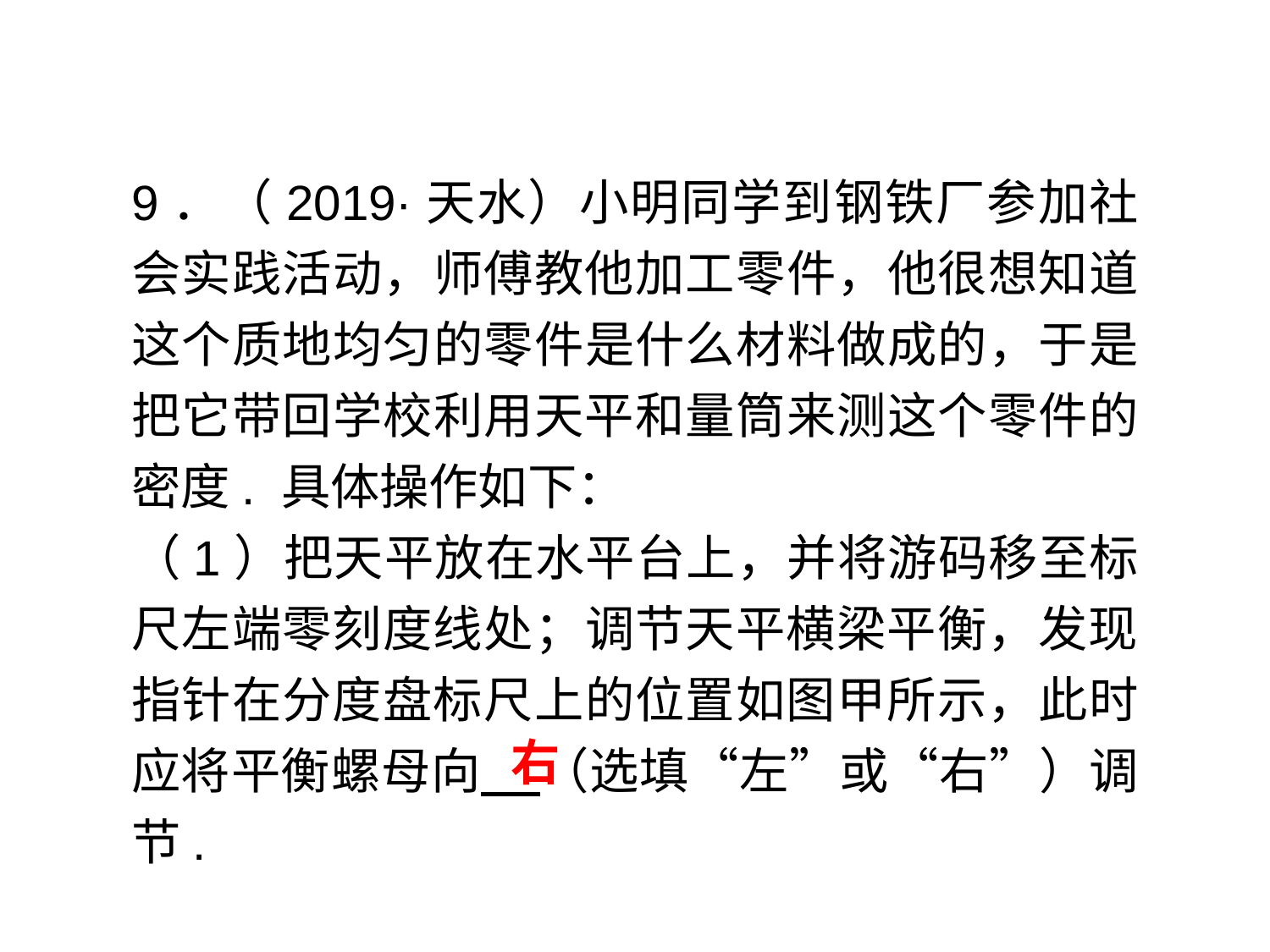

9．（2019·天水）小明同学到钢铁厂参加社会实践活动，师傅教他加工零件，他很想知道这个质地均匀的零件是什么材料做成的，于是把它带回学校利用天平和量筒来测这个零件的密度. 具体操作如下：
（1）把天平放在水平台上，并将游码移至标尺左端零刻度线处；调节天平横梁平衡，发现指针在分度盘标尺上的位置如图甲所示，此时应将平衡螺母向     （选填“左”或“右”）调节.
右